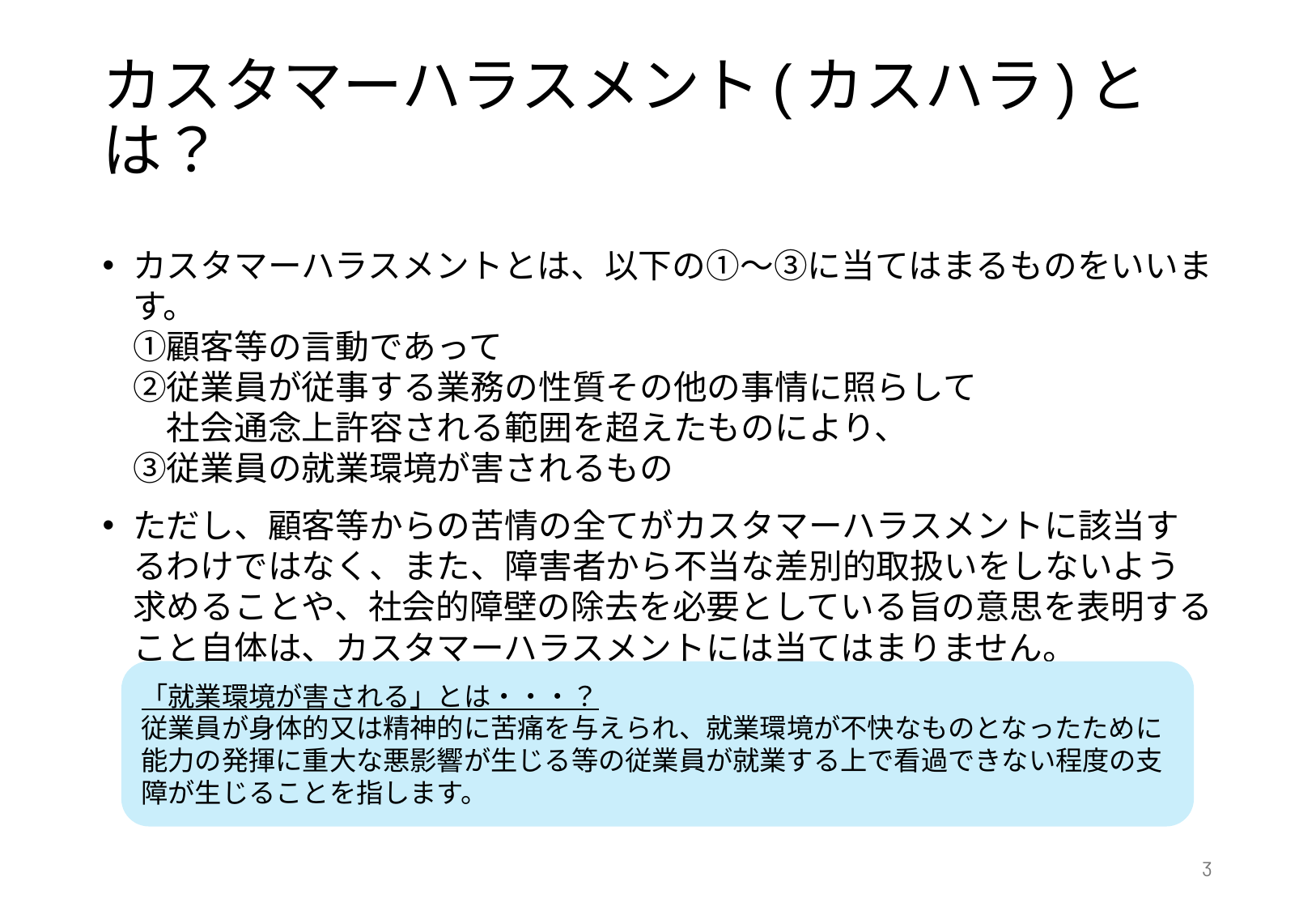

# カスタマーハラスメント(カスハラ)とは？
カスタマーハラスメントとは、以下の①～③に当てはまるものをいいます。
①顧客等の言動であって
②従業員が従事する業務の性質その他の事情に照らして
　社会通念上許容される範囲を超えたものにより、
③従業員の就業環境が害されるもの
ただし、顧客等からの苦情の全てがカスタマーハラスメントに該当するわけではなく、また、障害者から不当な差別的取扱いをしないよう求めることや、社会的障壁の除去を必要としている旨の意思を表明すること自体は、カスタマーハラスメントには当てはまりません。

「就業環境が害される」とは・・・？
従業員が身体的又は精神的に苦痛を与えられ、就業環境が不快なものとなったために能力の発揮に重大な悪影響が生じる等の従業員が就業する上で看過できない程度の支障が生じることを指します。
3